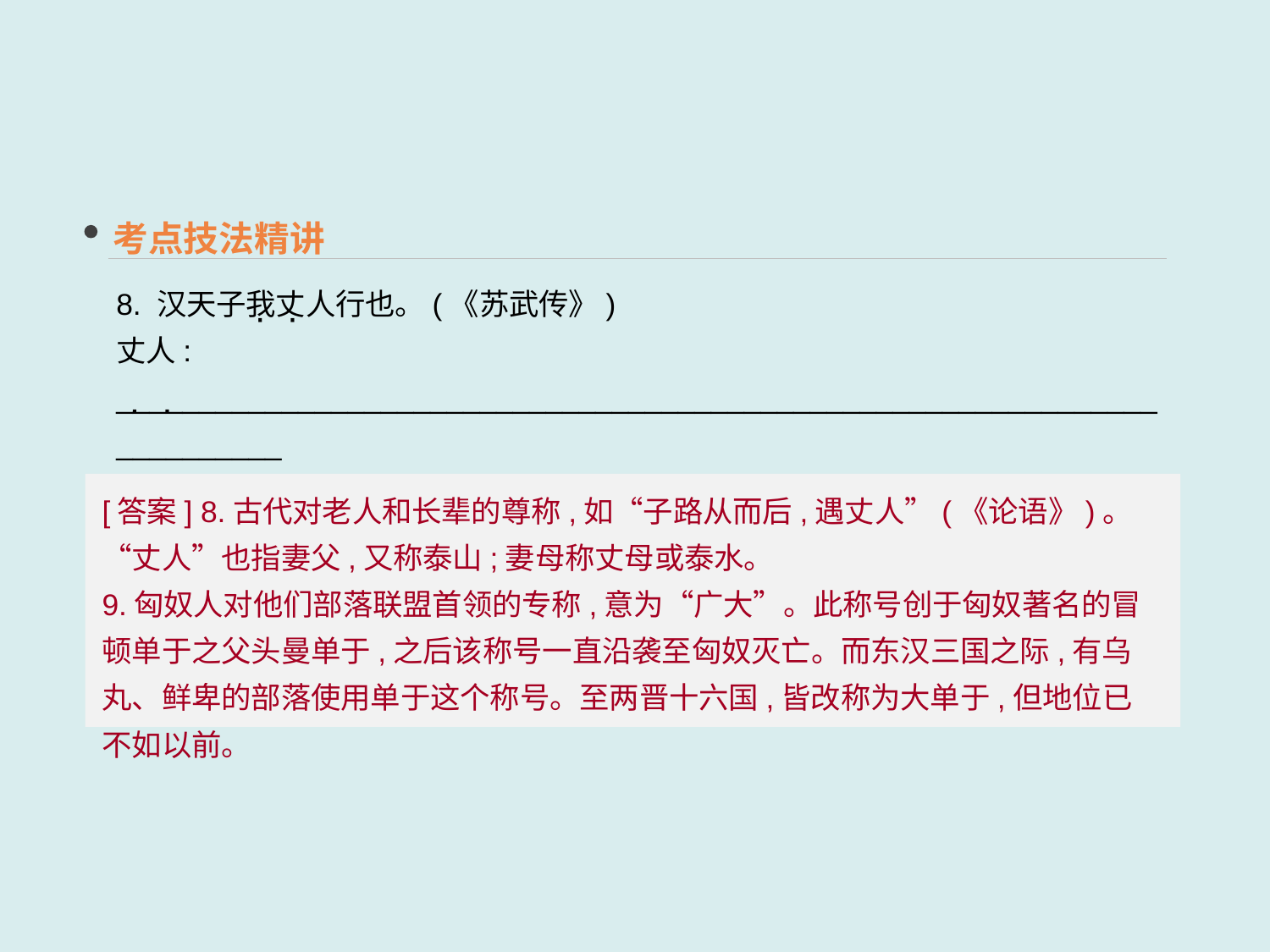

考点技法精讲

8. 汉天子我丈人行也。(《苏武传》)
丈人: _________________________________________________________________________
9. 单于出猎。(《苏武传》)
单于: _________________________________________________________________________________

 ·  ·
 ·  ·

[答案] 8.古代对老人和长辈的尊称,如“子路从而后,遇丈人”(《论语》)。“丈人”也指妻父,又称泰山;妻母称丈母或泰水。
9.匈奴人对他们部落联盟首领的专称,意为“广大”。此称号创于匈奴著名的冒顿单于之父头曼单于,之后该称号一直沿袭至匈奴灭亡。而东汉三国之际,有乌丸、鲜卑的部落使用单于这个称号。至两晋十六国,皆改称为大单于,但地位已不如以前。